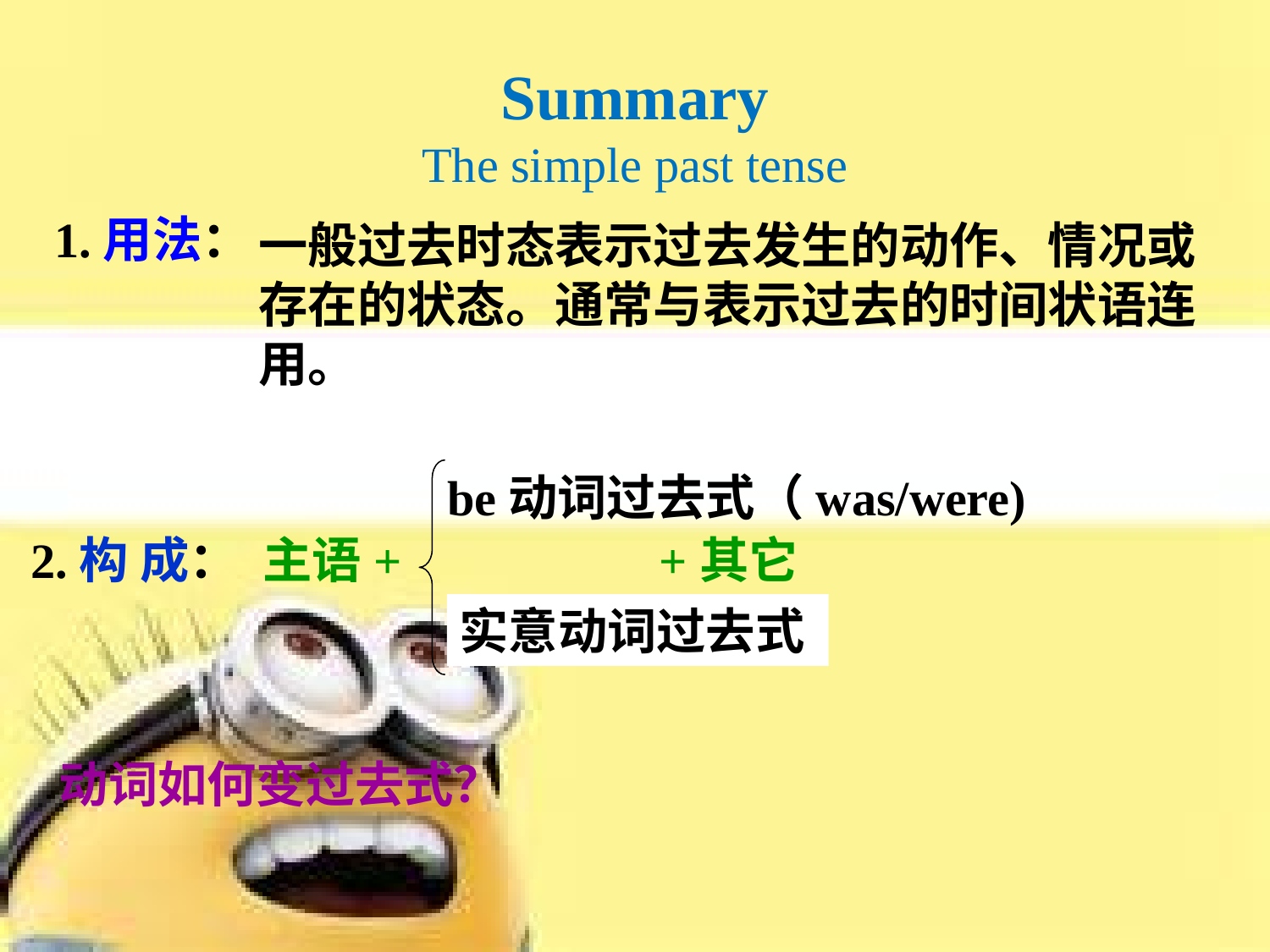

Summary
The simple past tense
1.用法：
一般过去时态表示过去发生的动作、情况或存在的状态。通常与表示过去的时间状语连用。

be动词过去式（was/were)
2.构 成：
主语+                     +其它
实意动词过去式
动词如何变过去式？